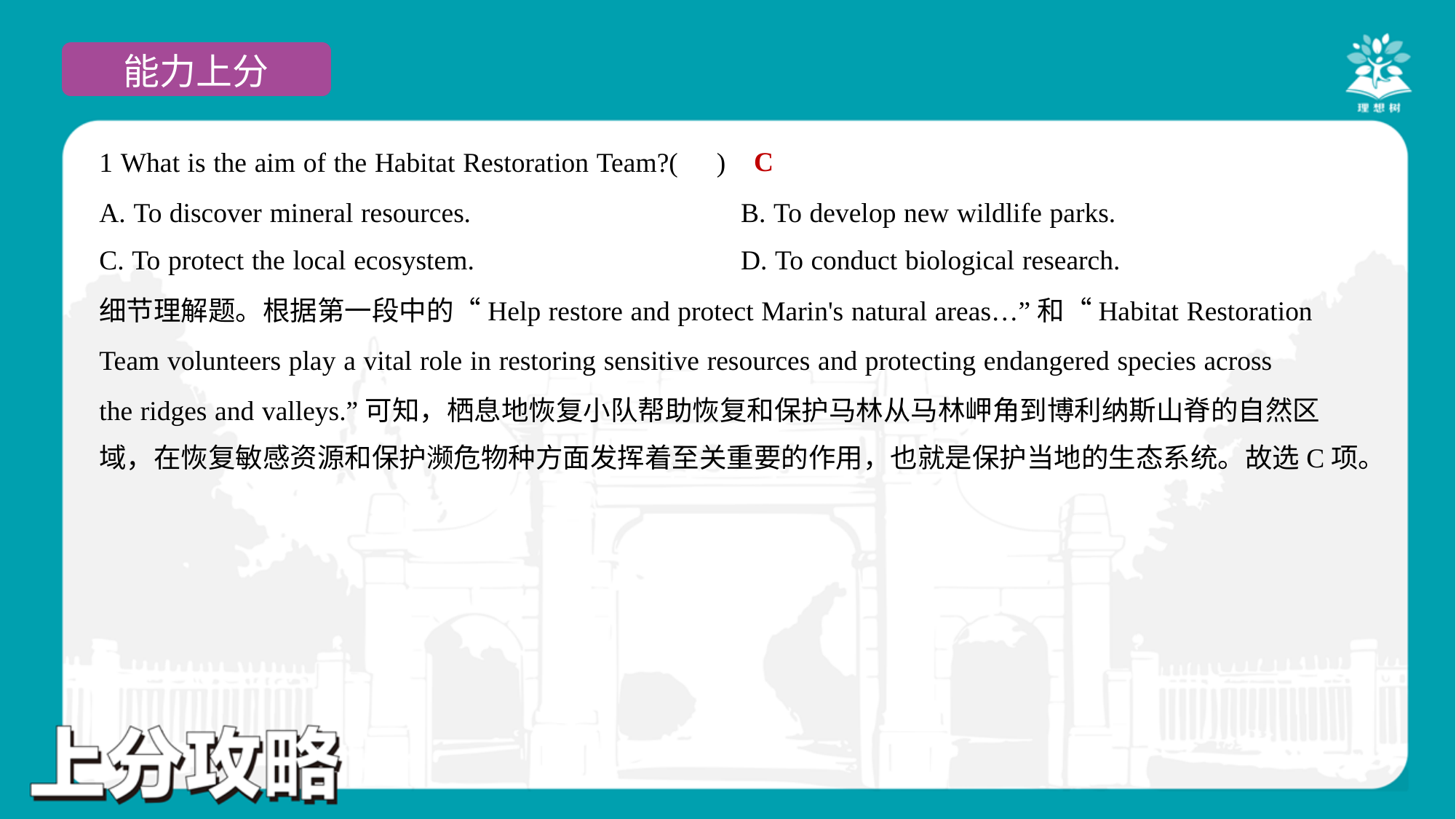

C
1 What is the aim of the Habitat Restoration Team?(     )
A. To discover mineral resources.	B. To develop new wildlife parks.
C. To protect the local ecosystem.	D. To conduct biological research.
细节理解题。根据第一段中的“Help restore and protect Marin's natural areas…”和“Habitat Restoration
Team volunteers play a vital role in restoring sensitive resources and protecting endangered species across
the ridges and valleys.”可知，栖息地恢复小队帮助恢复和保护马林从马林岬角到博利纳斯山脊的自然区
域，在恢复敏感资源和保护濒危物种方面发挥着至关重要的作用，也就是保护当地的生态系统。故选C项。